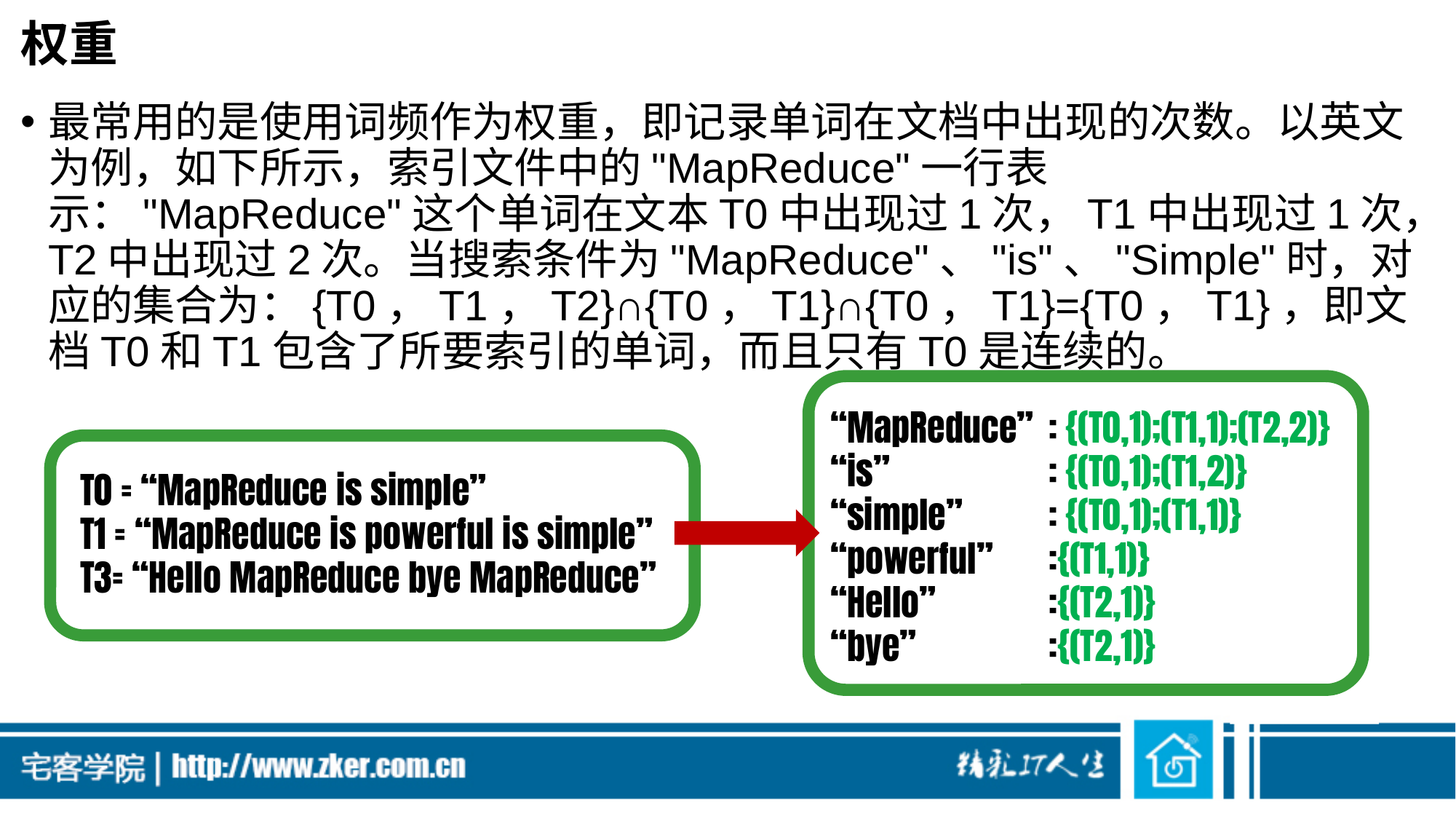

# 权重
最常用的是使用词频作为权重，即记录单词在文档中出现的次数。以英文为例，如下所示，索引文件中的"MapReduce"一行表示："MapReduce"这个单词在文本T0中出现过1次，T1中出现过1次，T2中出现过2次。当搜索条件为"MapReduce"、"is"、"Simple"时，对应的集合为：{T0，T1，T2}∩{T0，T1}∩{T0，T1}={T0，T1}，即文档T0和T1包含了所要索引的单词，而且只有T0是连续的。

“MapReduce”	: {(T0,1);(T1,1);(T2,2)}
“is”		: {(T0,1);(T1,2)}
“simple”	: {(T0,1);(T1,1)}
“powerful”	:{(T1,1)}
“Hello”		:{(T2,1)}
“bye”		:{(T2,1)}

T0 = “MapReduce is simple”
T1 = “MapReduce is powerful is simple”
T3= “Hello MapReduce bye MapReduce”